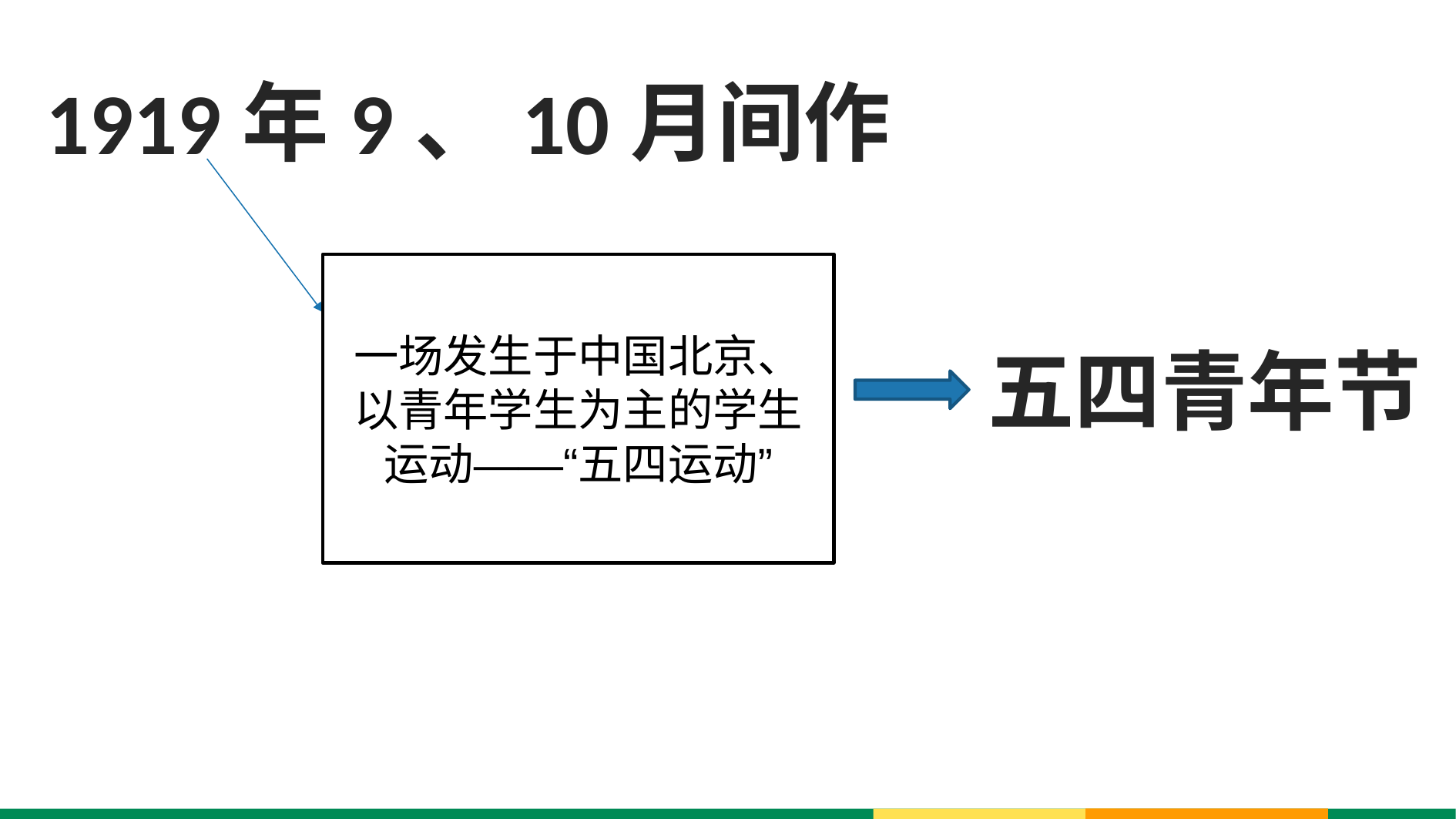

1919年9、10月间作
一场发生于中国北京、以青年学生为主的学生运动——“五四运动”
五四青年节